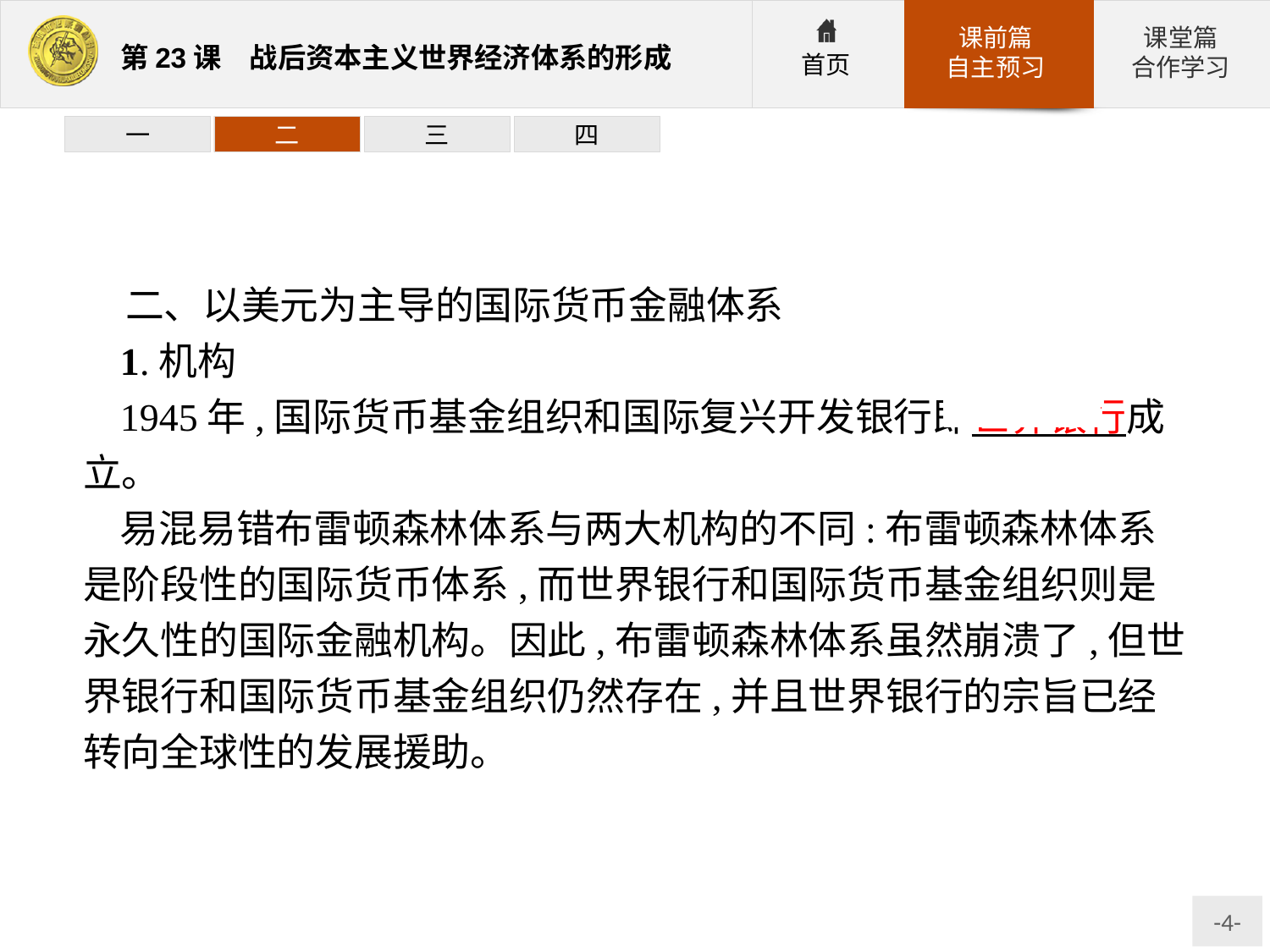

一
二
三
四
二、以美元为主导的国际货币金融体系
1.机构
1945年,国际货币基金组织和国际复兴开发银行即世界银行成立。
易混易错布雷顿森林体系与两大机构的不同:布雷顿森林体系是阶段性的国际货币体系,而世界银行和国际货币基金组织则是永久性的国际金融机构。因此,布雷顿森林体系虽然崩溃了,但世界银行和国际货币基金组织仍然存在,并且世界银行的宗旨已经转向全球性的发展援助。